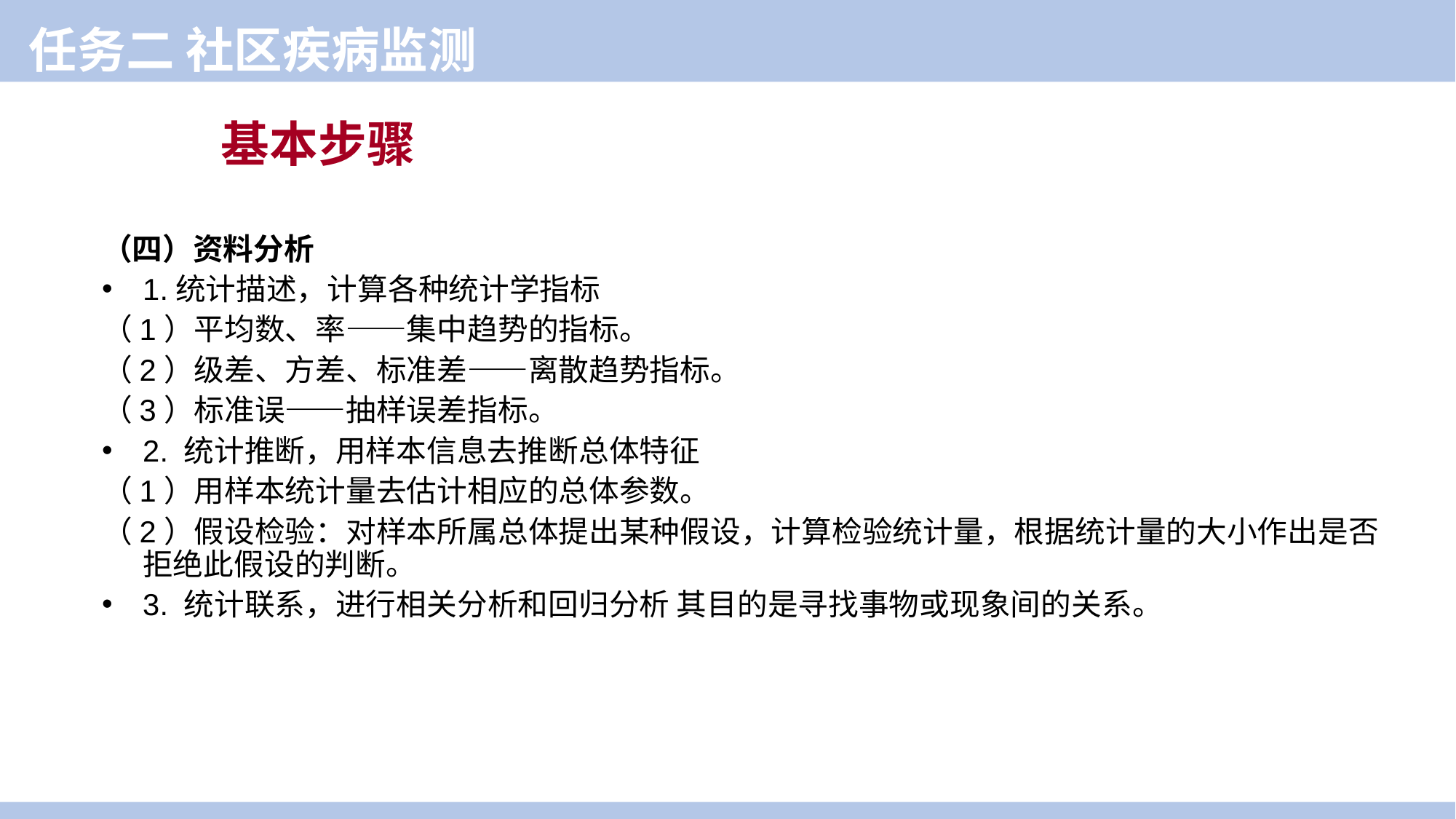

任务二 社区疾病监测
基本步骤
（四）资料分析
1.统计描述，计算各种统计学指标
（1）平均数、率——集中趋势的指标。
（2）级差、方差、标准差——离散趋势指标。
（3）标准误——抽样误差指标。
2. 统计推断，用样本信息去推断总体特征
（1）用样本统计量去估计相应的总体参数。
（2）假设检验：对样本所属总体提出某种假设，计算检验统计量，根据统计量的大小作出是否拒绝此假设的判断。
3. 统计联系，进行相关分析和回归分析 其目的是寻找事物或现象间的关系。